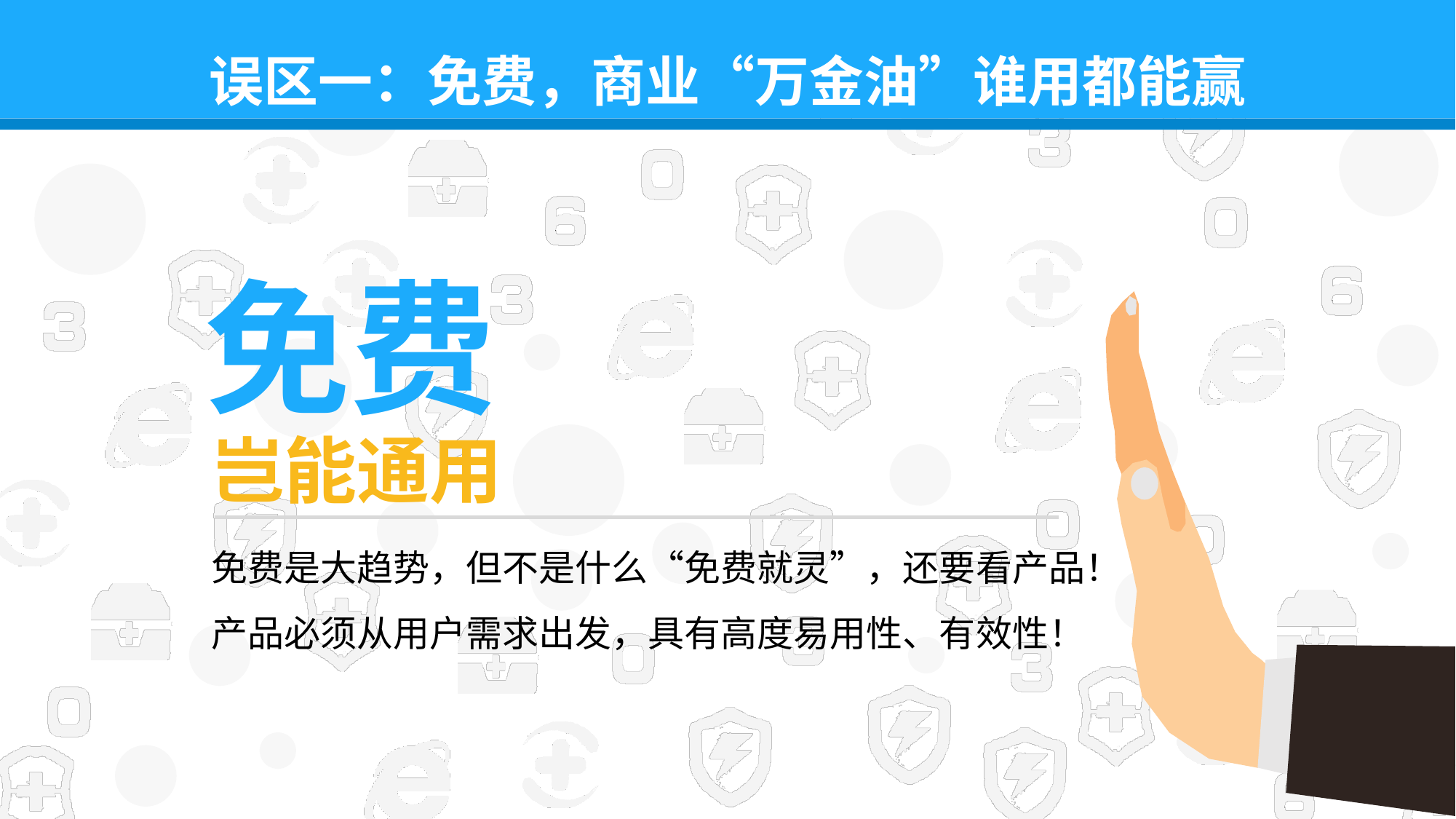

误区一：免费，商业“万金油”谁用都能赢
免费

岂能通用
免费是大趋势，但不是什么“免费就灵”，还要看产品！
产品必须从用户需求出发，具有高度易用性、有效性！